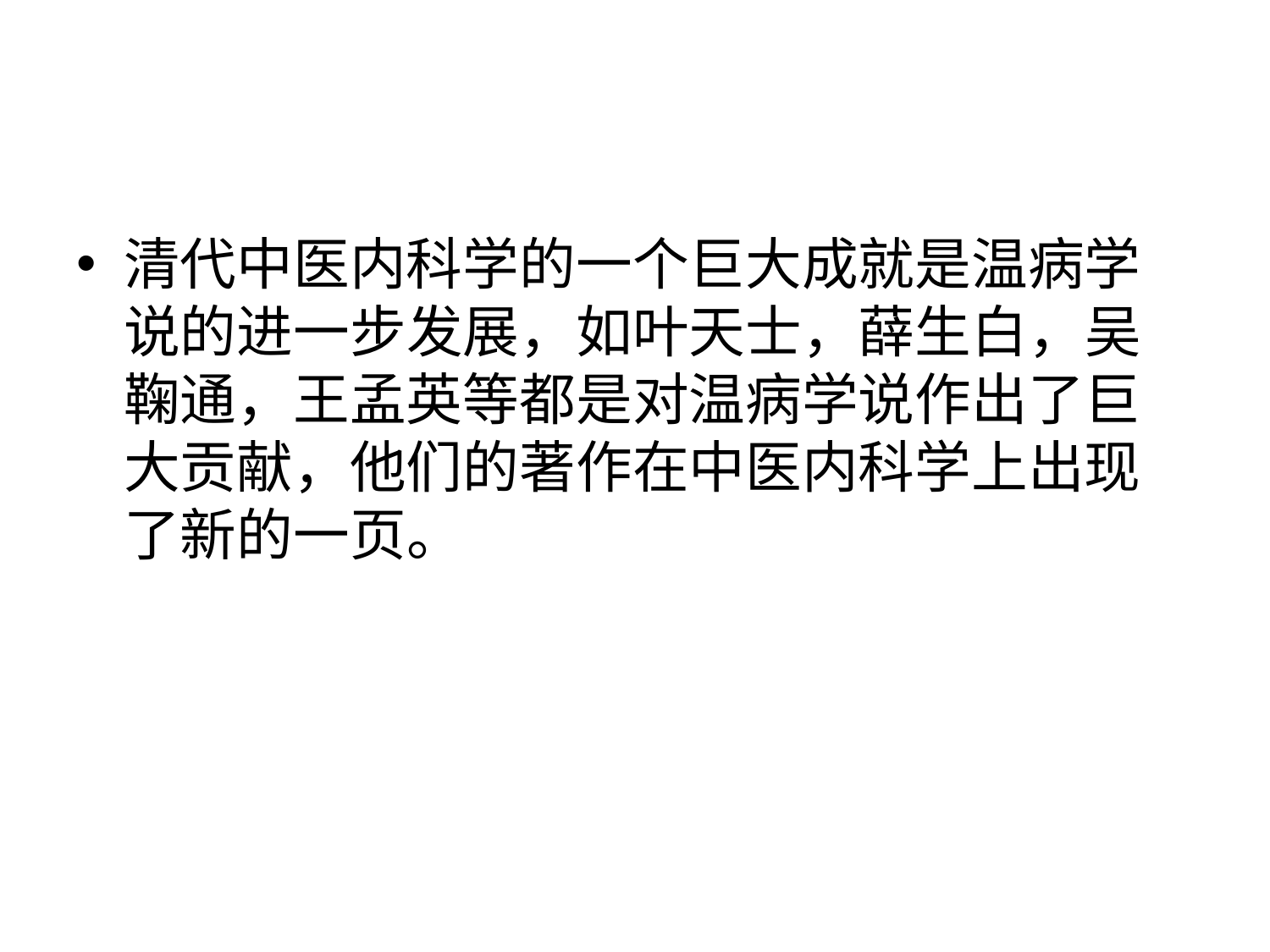

清代中医内科学的一个巨大成就是温病学说的进一步发展，如叶天士，薛生白，吴鞠通，王孟英等都是对温病学说作出了巨大贡献，他们的著作在中医内科学上出现了新的一页。